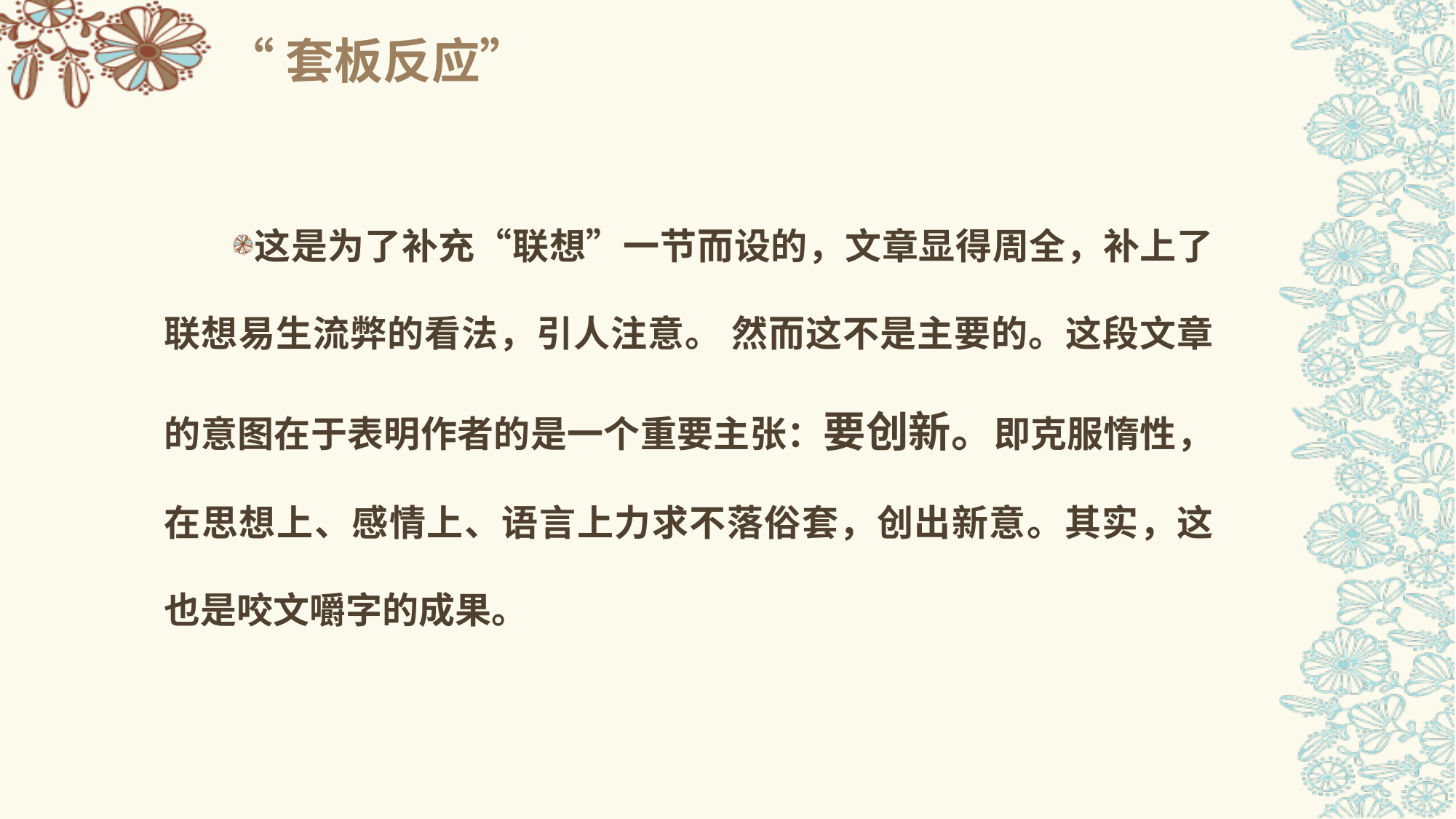

# “套板反应”
这是为了补充“联想”一节而设的，文章显得周全，补上了联想易生流弊的看法，引人注意。 然而这不是主要的。这段文章的意图在于表明作者的是一个重要主张：要创新。即克服惰性，在思想上、感情上、语言上力求不落俗套，创出新意。其实，这也是咬文嚼字的成果。